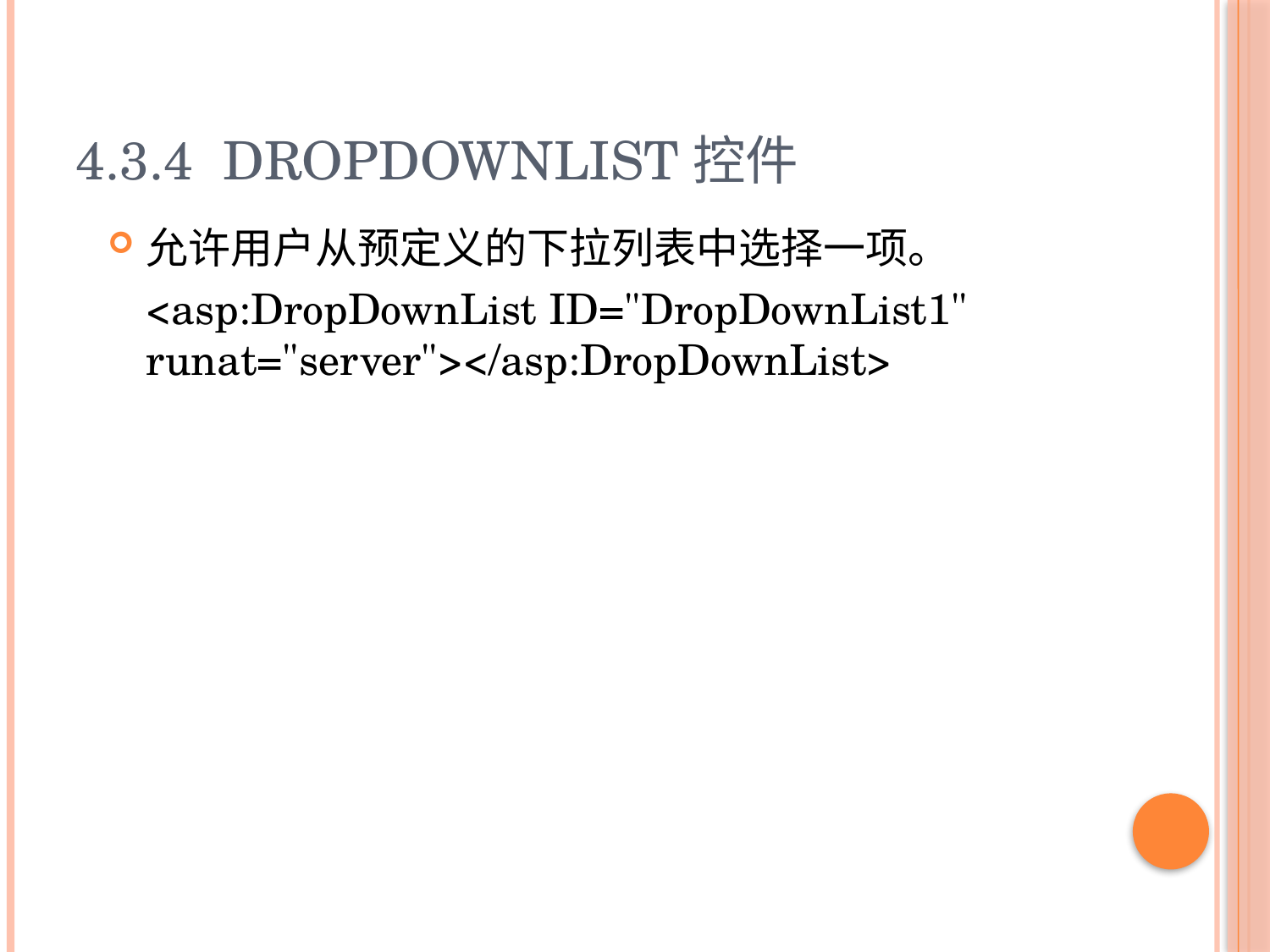

# 4.3.4  DropDownList控件
允许用户从预定义的下拉列表中选择一项。
	<asp:DropDownList ID="DropDownList1" runat="server"></asp:DropDownList>
26